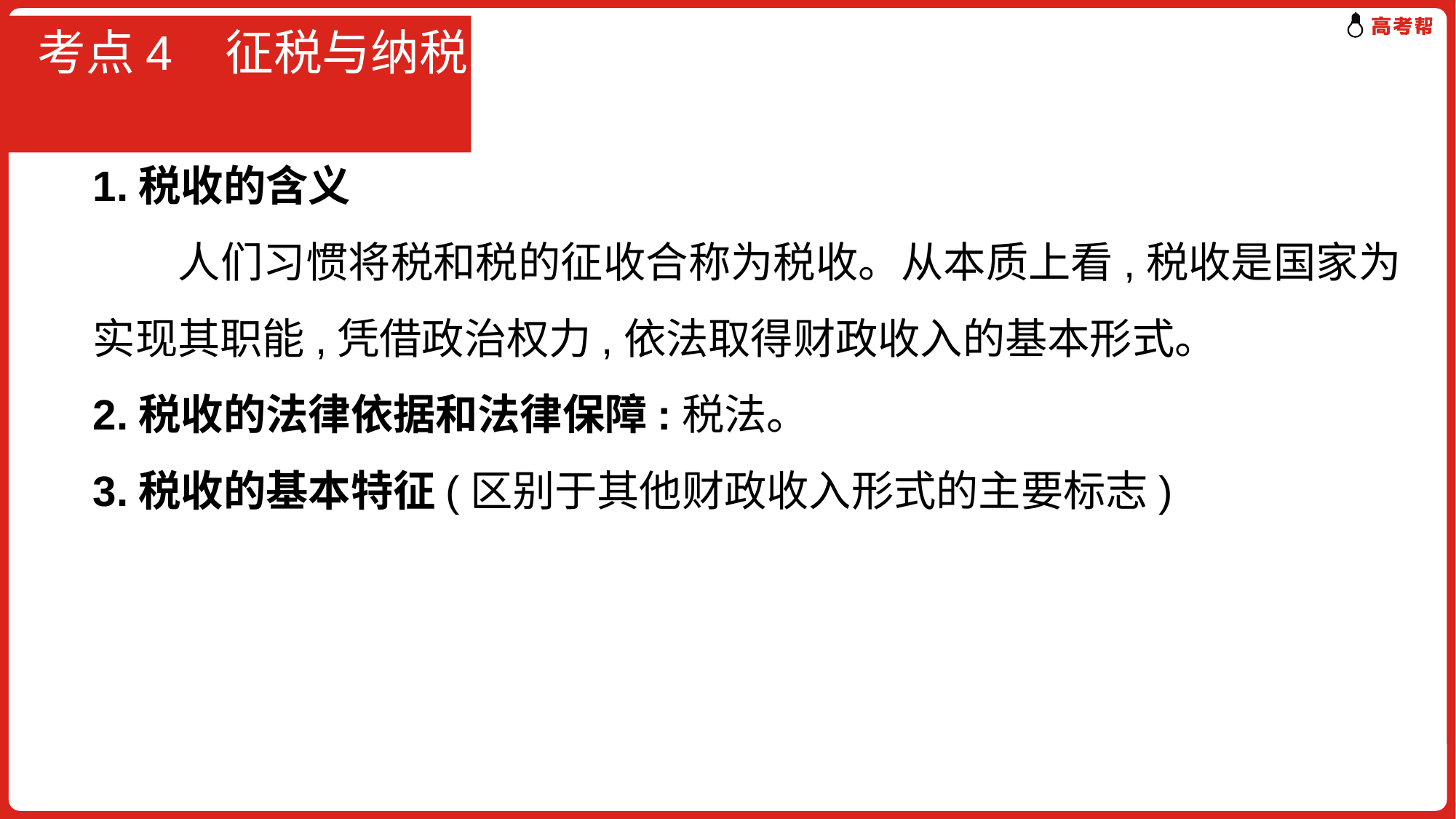

# 考点4   征税与纳税
1.税收的含义
　　人们习惯将税和税的征收合称为税收。从本质上看,税收是国家为实现其职能,凭借政治权力,依法取得财政收入的基本形式。
2.税收的法律依据和法律保障:税法。
3.税收的基本特征(区别于其他财政收入形式的主要标志)